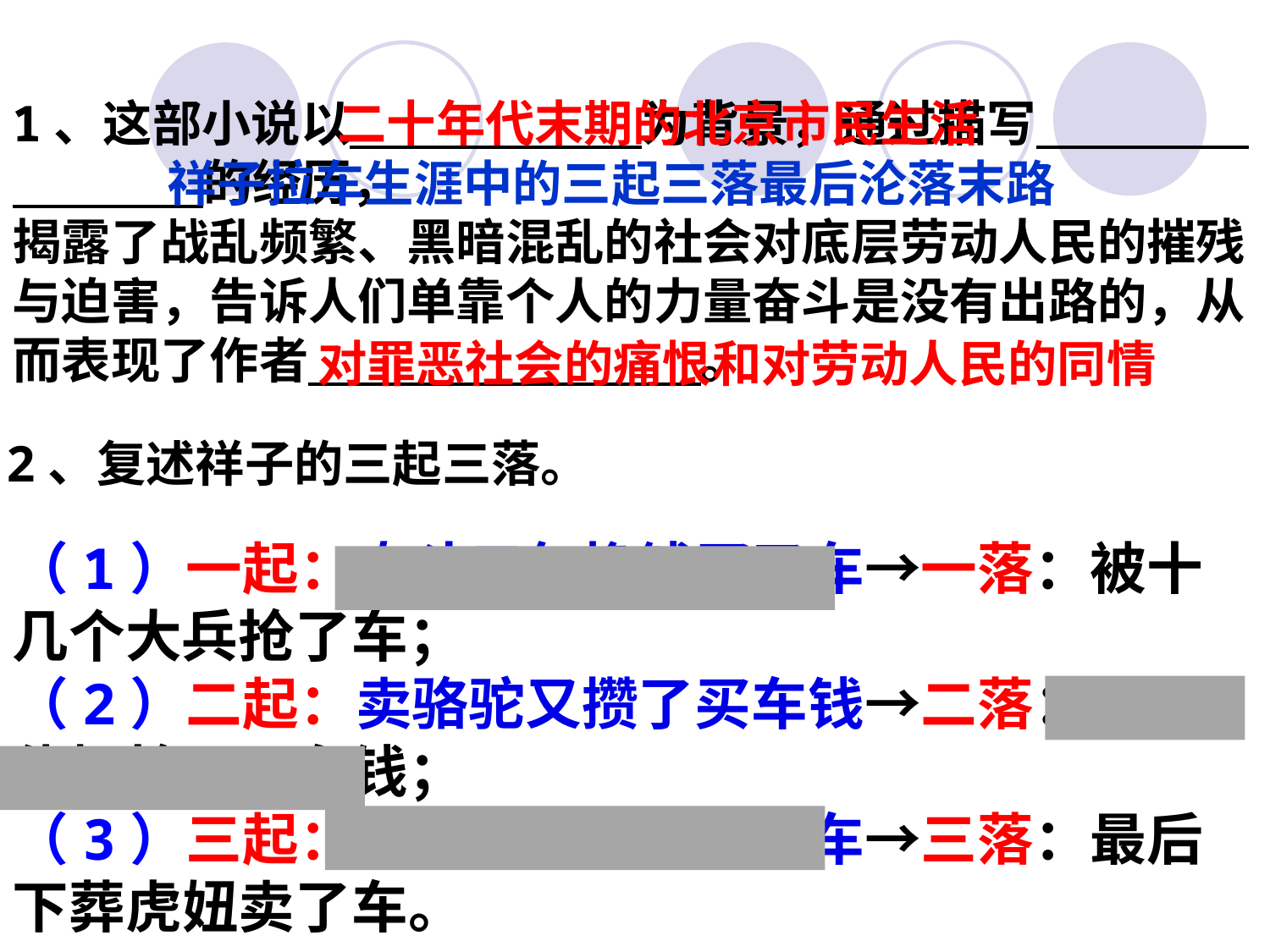

#
1、这部小说以                          为背景，通过描写                                     的经历，
揭露了战乱频繁、黑暗混乱的社会对底层劳动人民的摧残与迫害，告诉人们单靠个人的力量奋斗是没有出路的，从而表现了作者                                   。
二十年代末期的北京市民生活
祥子拉车生涯中的三起三落最后沦落末路

对罪恶社会的痛恨和对劳动人民的同情
2、复述祥子的三起三落。
（1）一起：奋斗三年挣钱买了车→一落：被十几个大兵抢了车；
（2）二起：卖骆驼又攒了买车钱→二落：被孙侦探抢了买车钱；
（3）三起：结婚后靠虎妞买了车→三落：最后下葬虎妞卖了车。